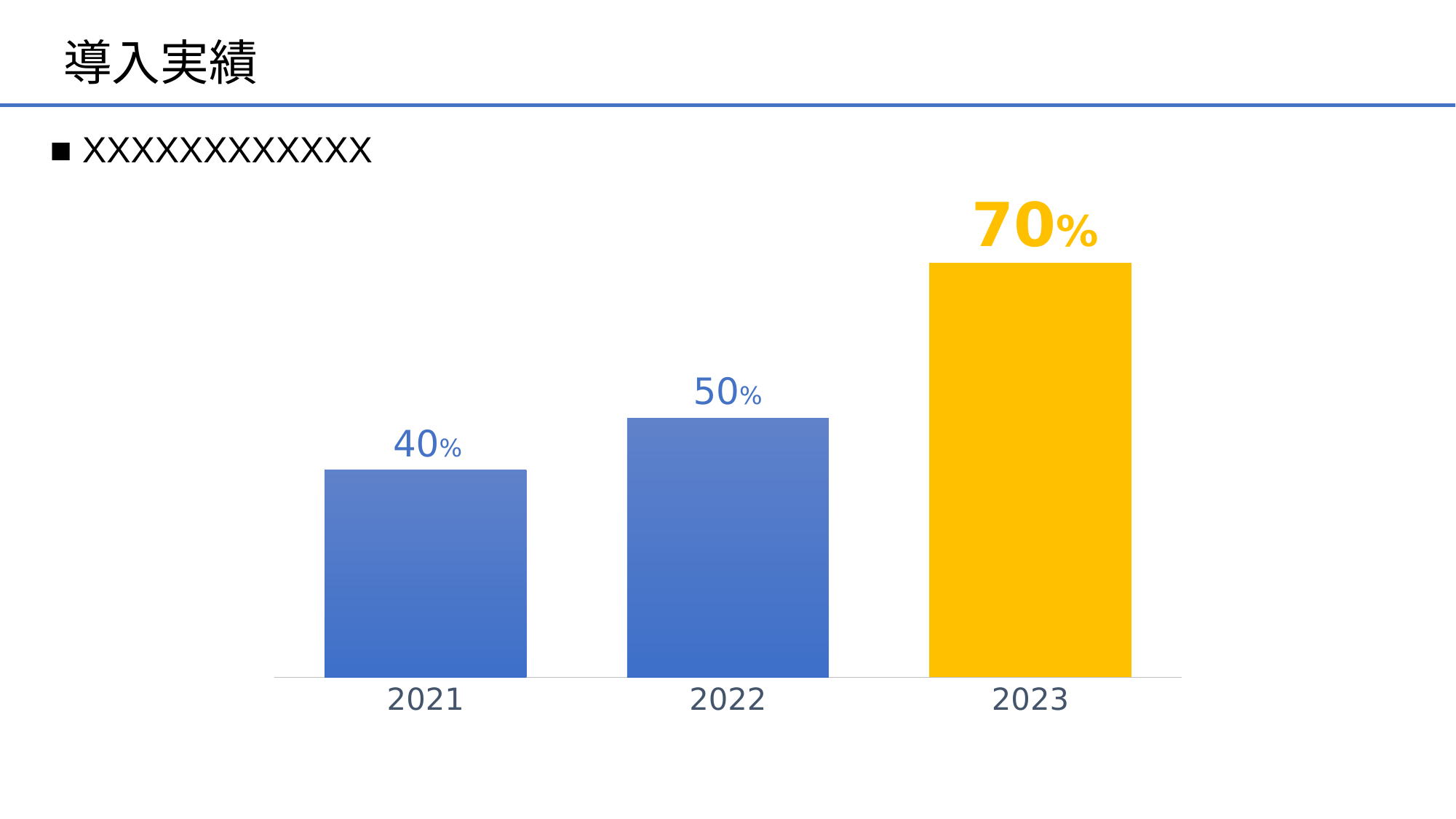

# 導入実績
■ XXXXXXXXXXXX

### Chart

| Category | Series 1 |
|---|---|
| 2021 | 40.0 |
| 2022 | 50.0 |
| 2023 | 80.0 |
70%
50%
40%